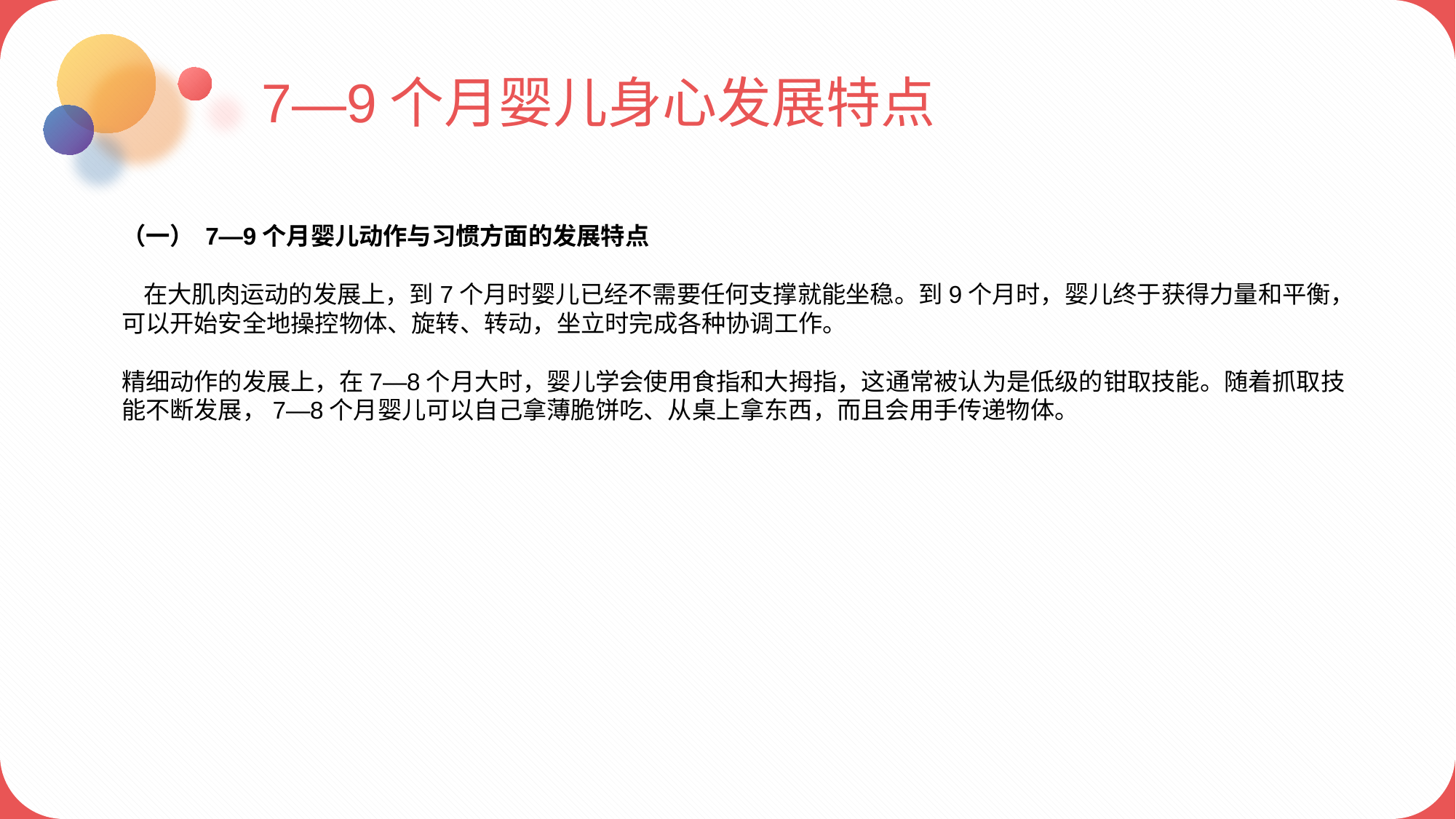

7—9个月婴儿身心发展特点

（一） 7—9个月婴儿动作与习惯方面的发展特点

   在大肌肉运动的发展上，到7个月时婴儿已经不需要任何支撑就能坐稳。到9个月时，婴儿终于获得力量和平衡，可以开始安全地操控物体、旋转、转动，坐立时完成各种协调工作。

精细动作的发展上，在7—8个月大时，婴儿学会使用食指和大拇指，这通常被认为是低级的钳取技能。随着抓取技能不断发展，7—8个月婴儿可以自己拿薄脆饼吃、从桌上拿东西，而且会用手传递物体。